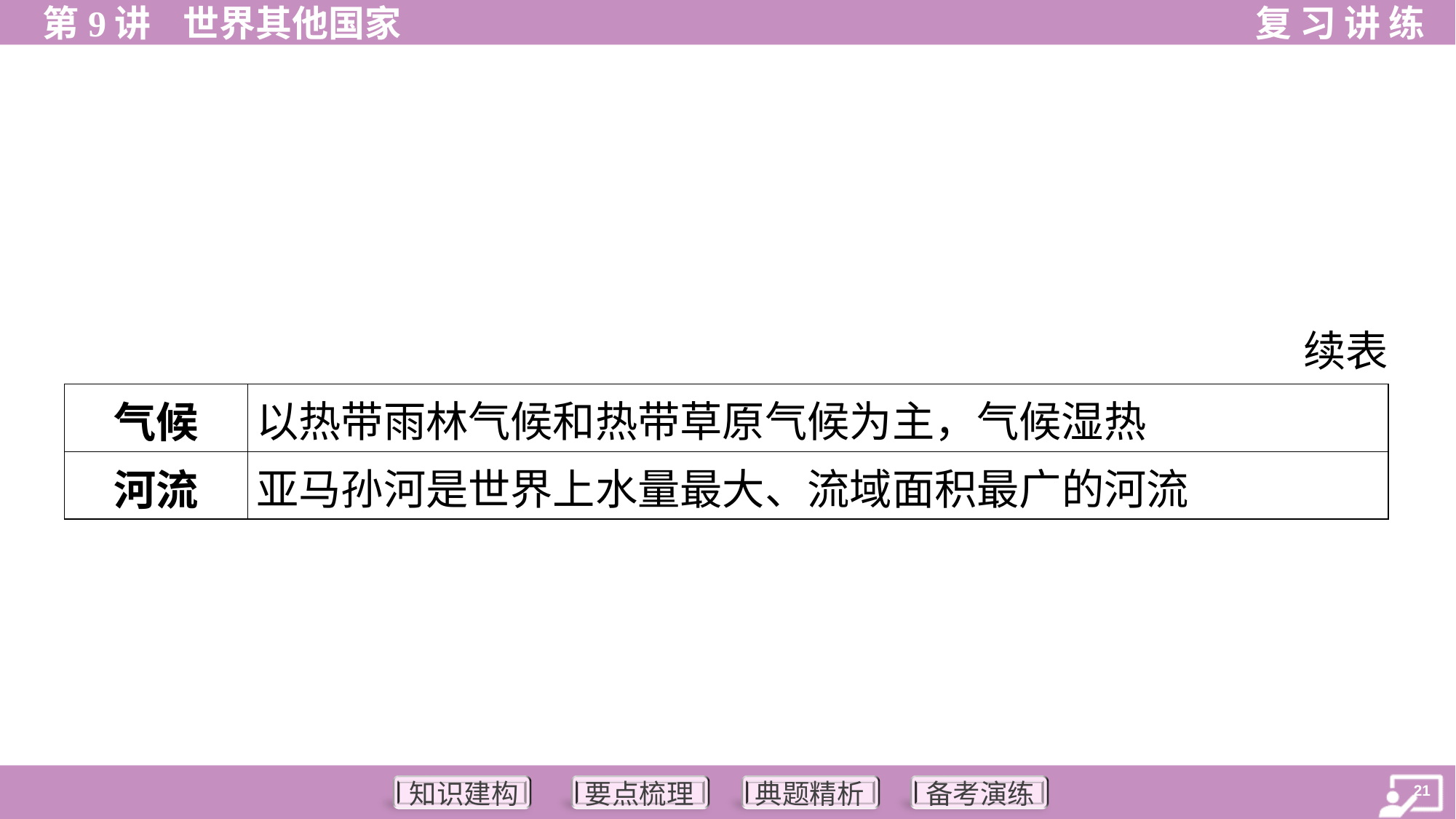

续表
| 气候 | 以热带雨林气候和热带草原气候为主，气候湿热 |
| --- | --- |
| 河流 | 亚马孙河是世界上水量最大、流域面积最广的河流 |